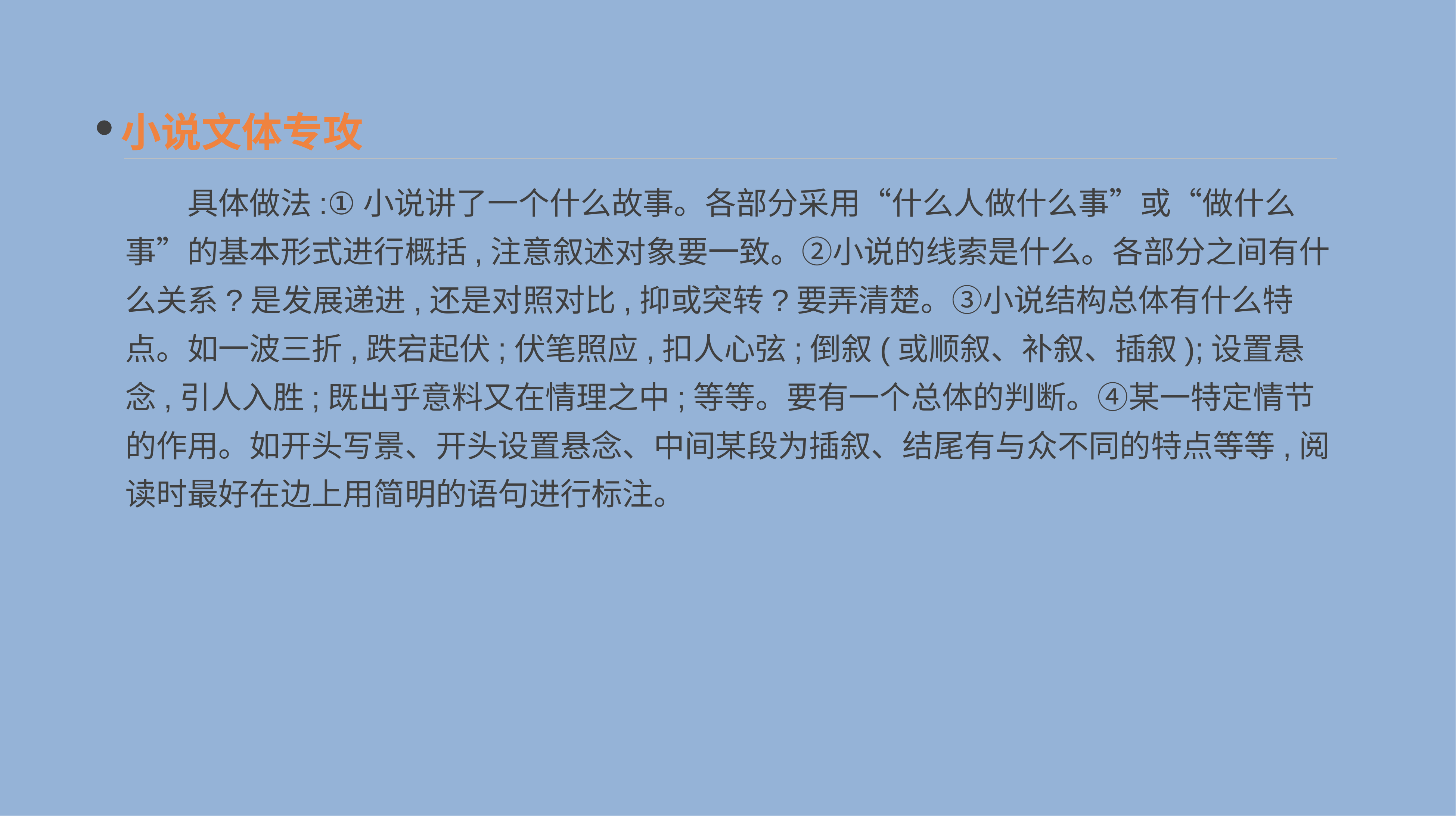

小说文体专攻

　　具体做法:①小说讲了一个什么故事。各部分采用“什么人做什么事”或“做什么事”的基本形式进行概括,注意叙述对象要一致。②小说的线索是什么。各部分之间有什么关系?是发展递进,还是对照对比,抑或突转?要弄清楚。③小说结构总体有什么特点。如一波三折,跌宕起伏;伏笔照应,扣人心弦;倒叙(或顺叙、补叙、插叙);设置悬念,引人入胜;既出乎意料又在情理之中;等等。要有一个总体的判断。④某一特定情节的作用。如开头写景、开头设置悬念、中间某段为插叙、结尾有与众不同的特点等等,阅读时最好在边上用简明的语句进行标注。